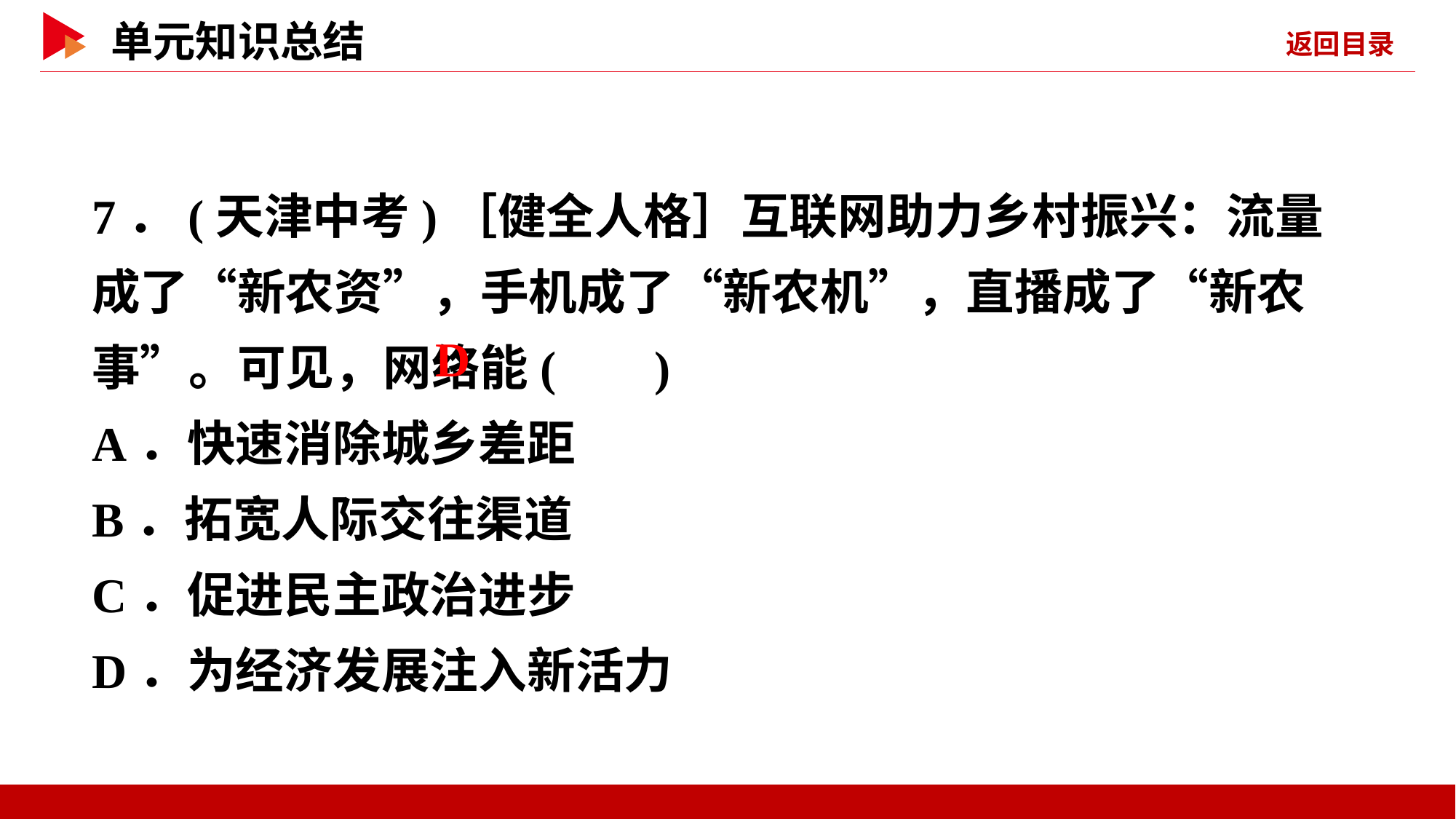

7．(天津中考)［健全人格］互联网助力乡村振兴：流量成了“新农资”，手机成了“新农机”，直播成了“新农事”。可见，网络能(        )
A．快速消除城乡差距
B．拓宽人际交往渠道
C．促进民主政治进步
D．为经济发展注入新活力
   D